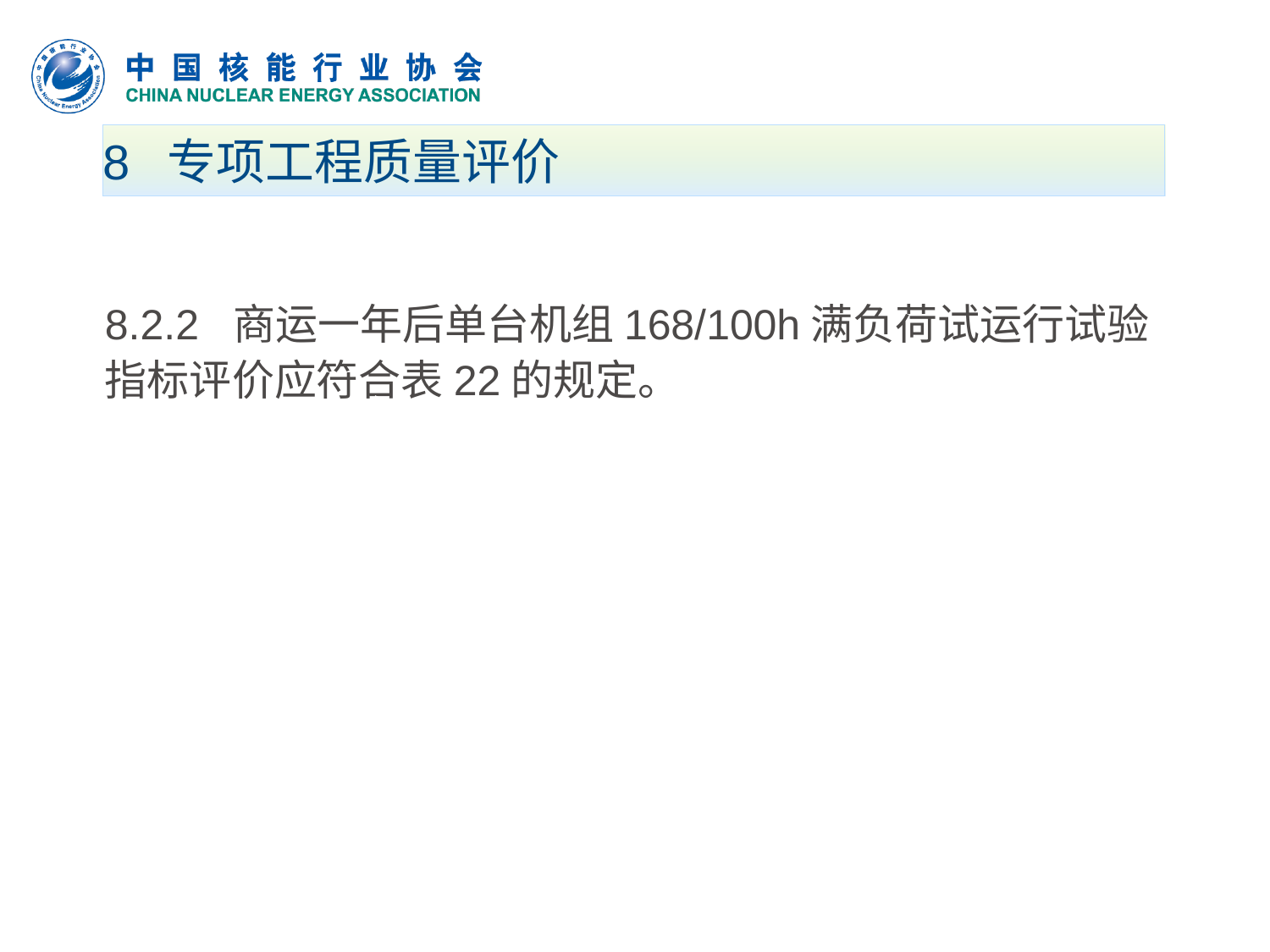

# 8  专项工程质量评价
8.2.2  商运一年后单台机组168/100h满负荷试运行试验指标评价应符合表22的规定。